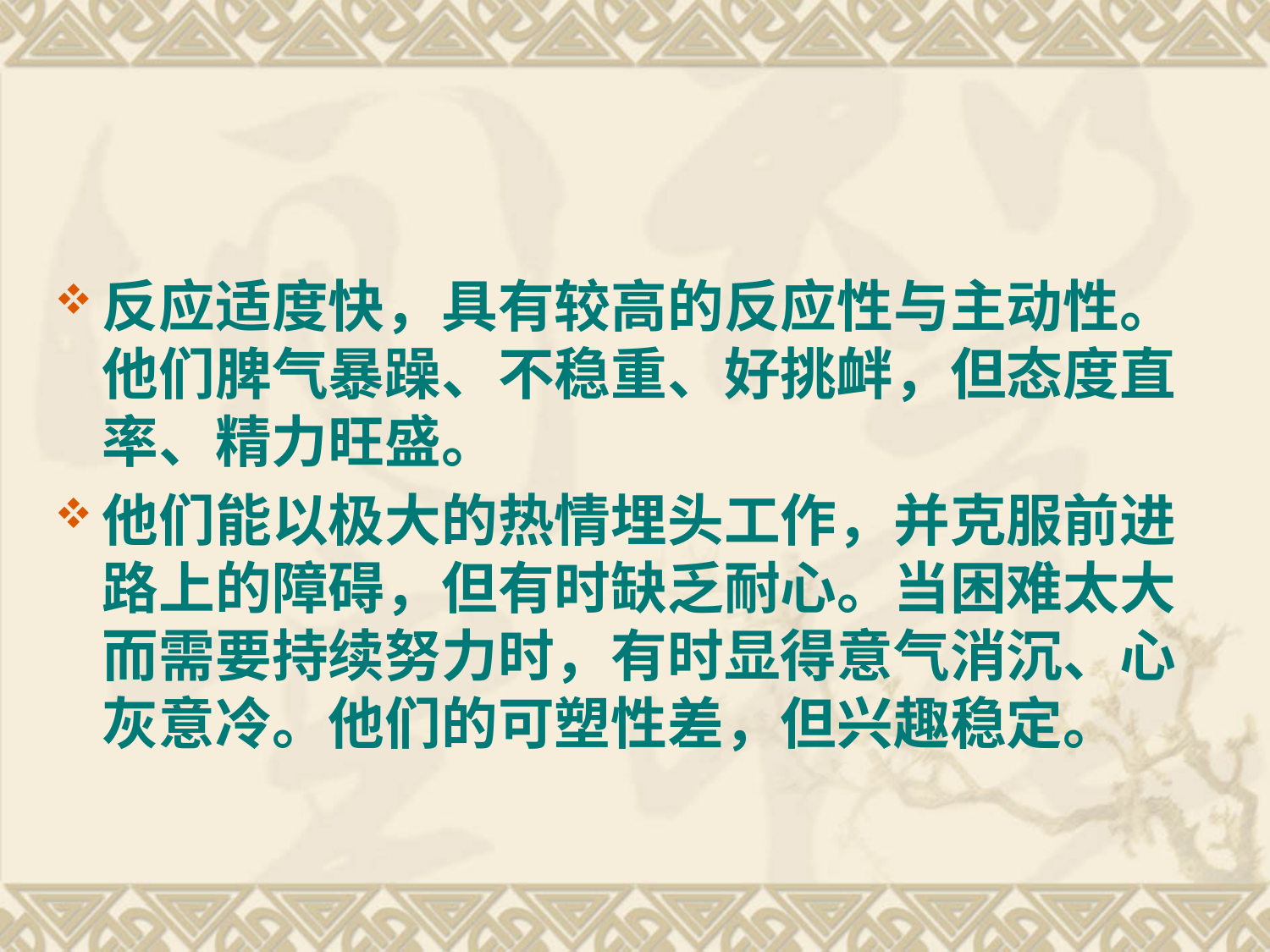

#
反应适度快，具有较高的反应性与主动性。他们脾气暴躁、不稳重、好挑衅，但态度直率、精力旺盛。
他们能以极大的热情埋头工作，并克服前进路上的障碍，但有时缺乏耐心。当困难太大而需要持续努力时，有时显得意气消沉、心灰意冷。他们的可塑性差，但兴趣稳定。